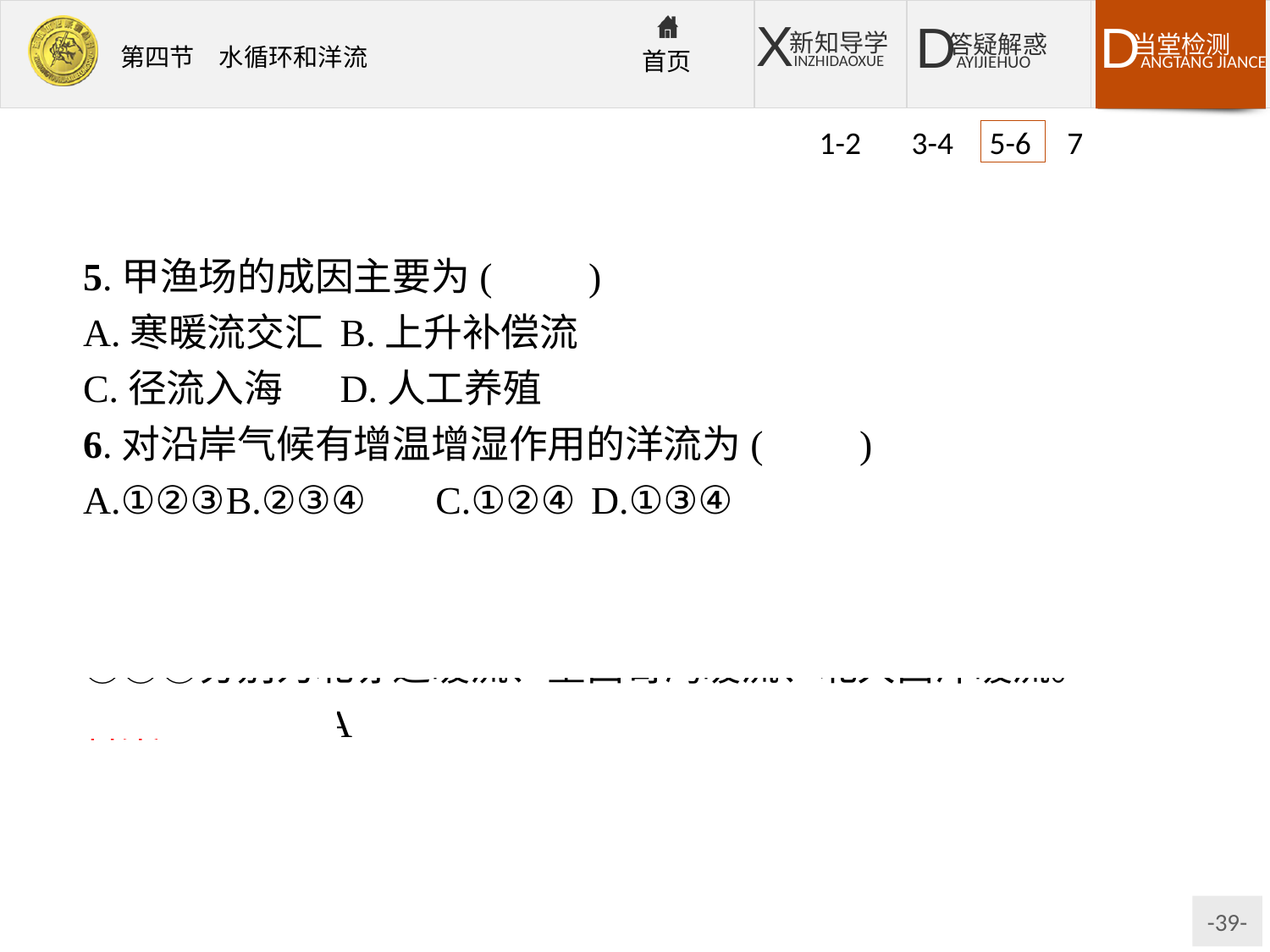

1-2       3-4     5-6     7

5.甲渔场的成因主要为(　　)
A.寒暖流交汇	B.上升补偿流
C.径流入海	D.人工养殖
6.对沿岸气候有增温增湿作用的洋流为(　　)
A.①②③	B.②③④	C.①②④	D.①③④
解析:第5题,甲渔场为纽芬兰渔场,是拉布拉多寒流与墨西哥湾暖流交汇形成的。第6题,暖流对沿岸气候有增温增湿作用,图中①②③分别为北赤道暖流、墨西哥湾暖流、北大西洋暖流。
答案:5.A　6.A